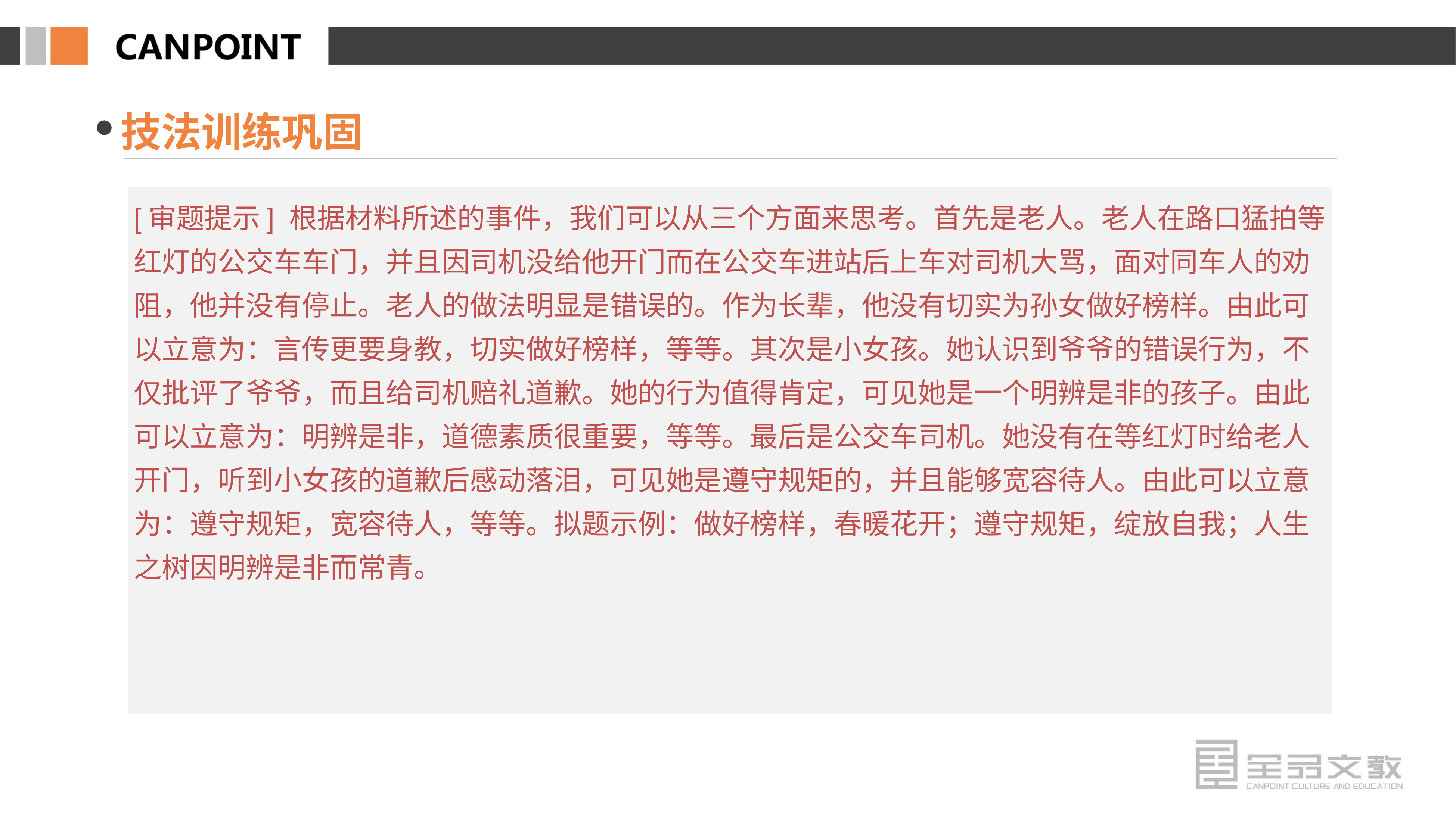

技法训练巩固

[审题提示] 根据材料所述的事件，我们可以从三个方面来思考。首先是老人。老人在路口猛拍等红灯的公交车车门，并且因司机没给他开门而在公交车进站后上车对司机大骂，面对同车人的劝阻，他并没有停止。老人的做法明显是错误的。作为长辈，他没有切实为孙女做好榜样。由此可以立意为：言传更要身教，切实做好榜样，等等。其次是小女孩。她认识到爷爷的错误行为，不仅批评了爷爷，而且给司机赔礼道歉。她的行为值得肯定，可见她是一个明辨是非的孩子。由此可以立意为：明辨是非，道德素质很重要，等等。最后是公交车司机。她没有在等红灯时给老人开门，听到小女孩的道歉后感动落泪，可见她是遵守规矩的，并且能够宽容待人。由此可以立意为：遵守规矩，宽容待人，等等。拟题示例：做好榜样，春暖花开；遵守规矩，绽放自我；人生之树因明辨是非而常青。